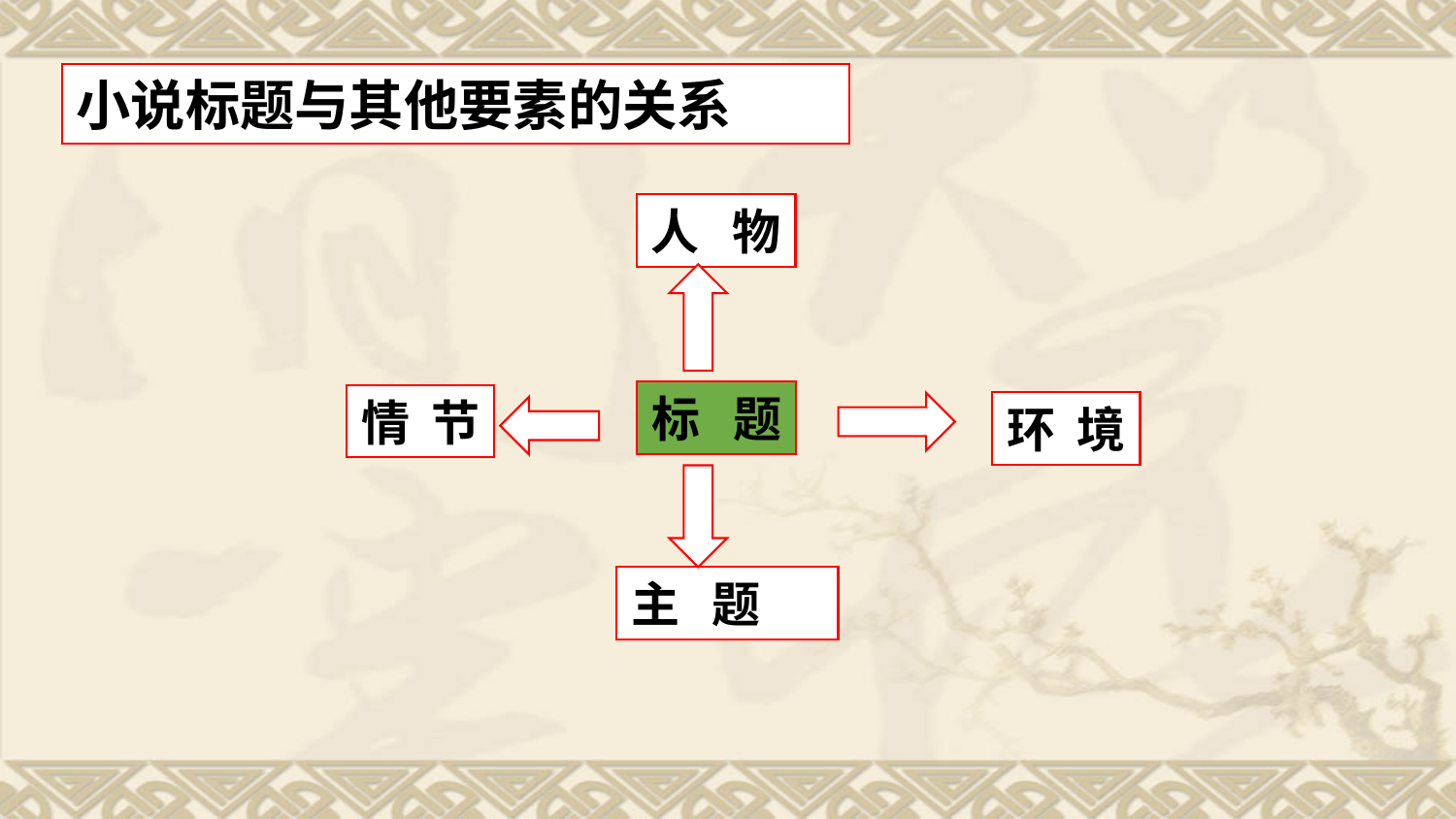

小说标题与其他要素的关系
人   物

标   题
情  节
环  境

主   题